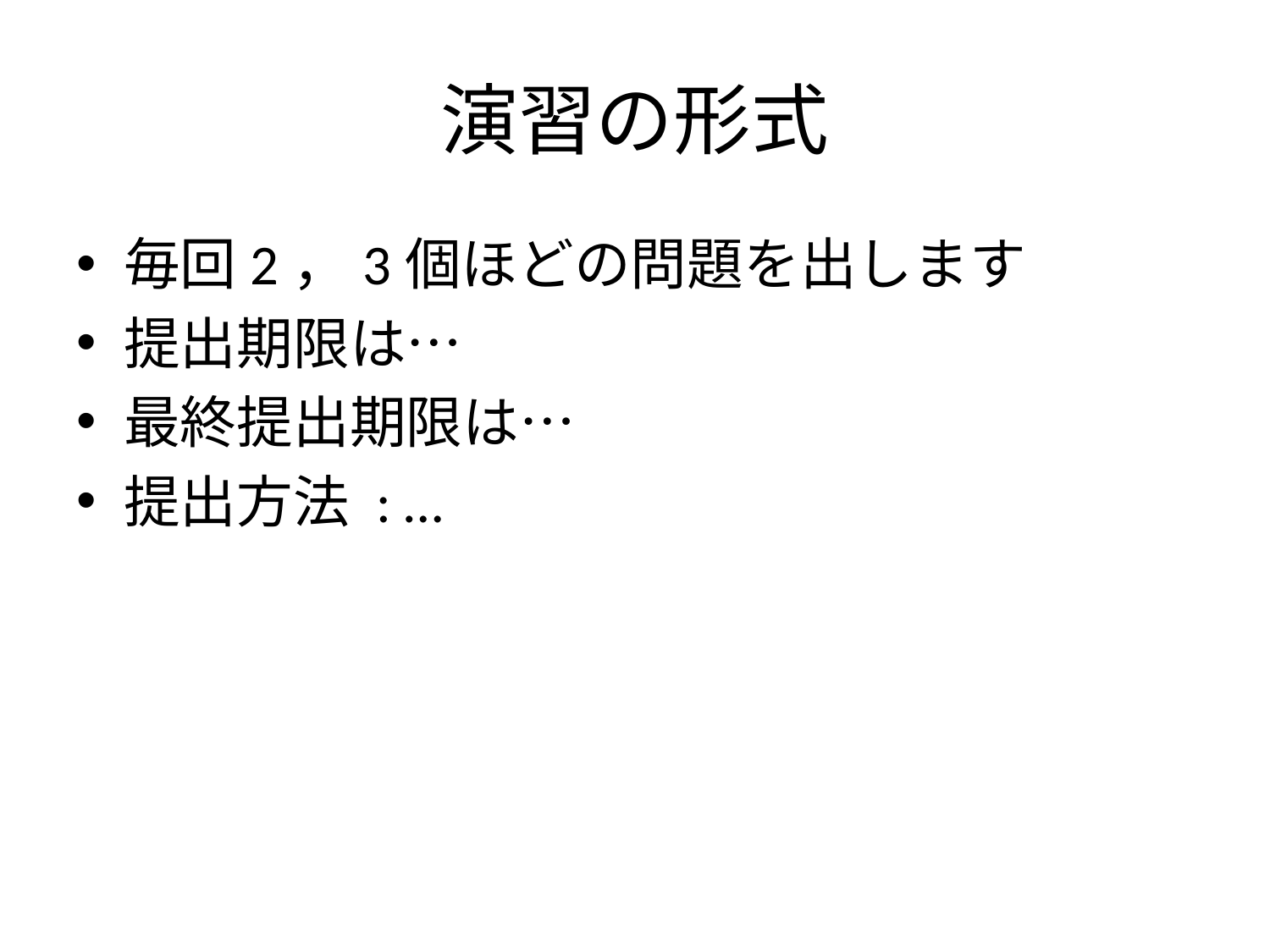

# 演習の形式
毎回2，3個ほどの問題を出します
提出期限は…
最終提出期限は…
提出方法 : …